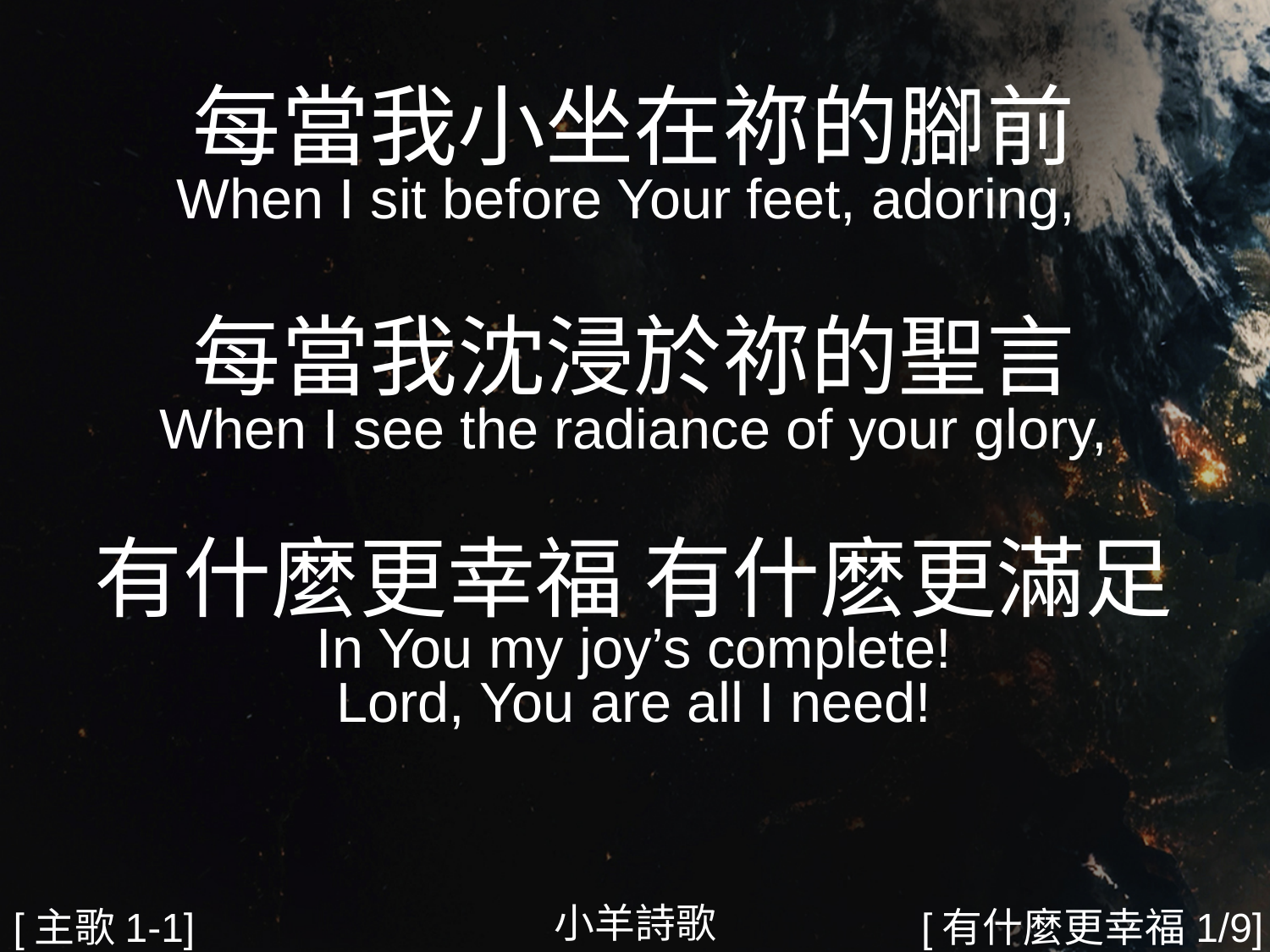

每當我小坐在祢的腳前
When I sit before Your feet, adoring,

每當我沈浸於祢的聖言
When I see the radiance of your glory,

有什麼更幸福 有什麽更滿足
In You my joy’s complete!
Lord, You are all I need!

#

小羊詩歌
[主歌1-1]
[有什麼更幸福1/9]